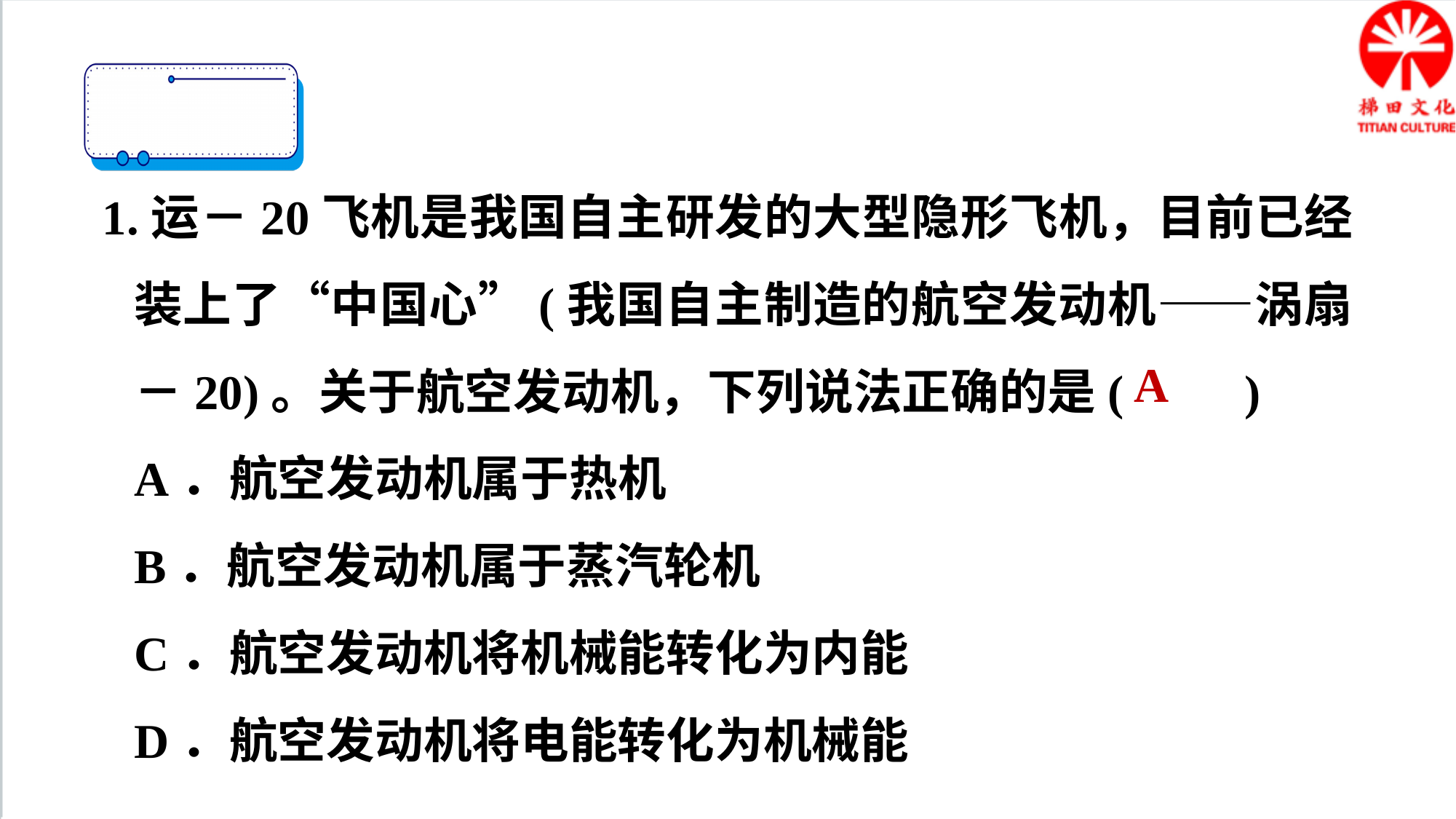

1.运－20飞机是我国自主研发的大型隐形飞机，目前已经装上了“中国心”(我国自主制造的航空发动机——涡扇－20)。关于航空发动机，下列说法正确的是(　　)
A．航空发动机属于热机
B．航空发动机属于蒸汽轮机
C．航空发动机将机械能转化为内能
D．航空发动机将电能转化为机械能
A